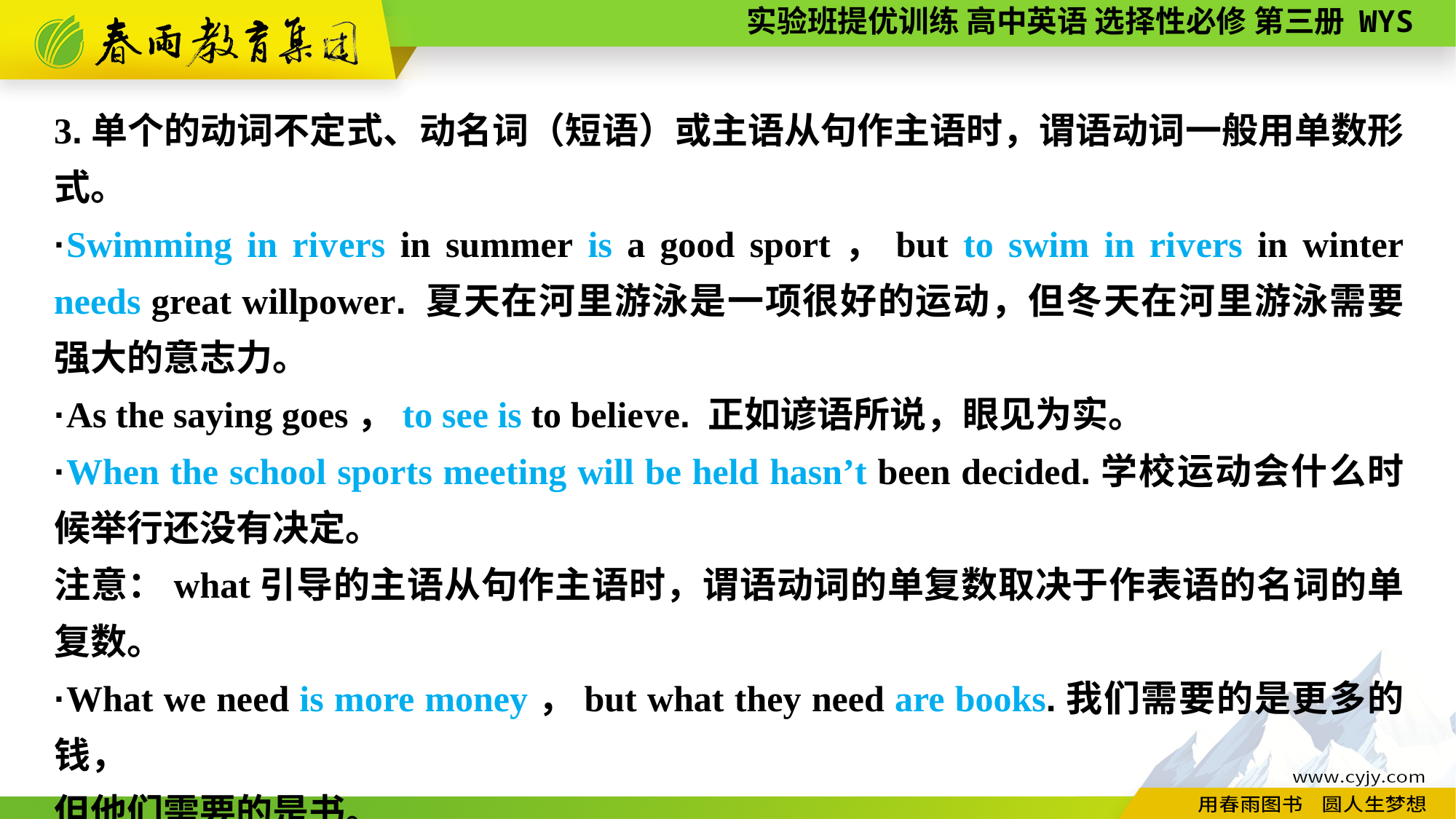

3.单个的动词不定式、动名词（短语）或主语从句作主语时，谓语动词一般用单数形式。
·Swimming in rivers in summer is a good sport，but to swim in rivers in winter needs great willpower. 夏天在河里游泳是一项很好的运动，但冬天在河里游泳需要强大的意志力。
·As the saying goes，to see is to believe. 正如谚语所说，眼见为实。
·When the school sports meeting will be held hasn’t been decided.学校运动会什么时候举行还没有决定。
注意：what引导的主语从句作主语时，谓语动词的单复数取决于作表语的名词的单复数。
·What we need is more money，but what they need are books.我们需要的是更多的钱，
但他们需要的是书。